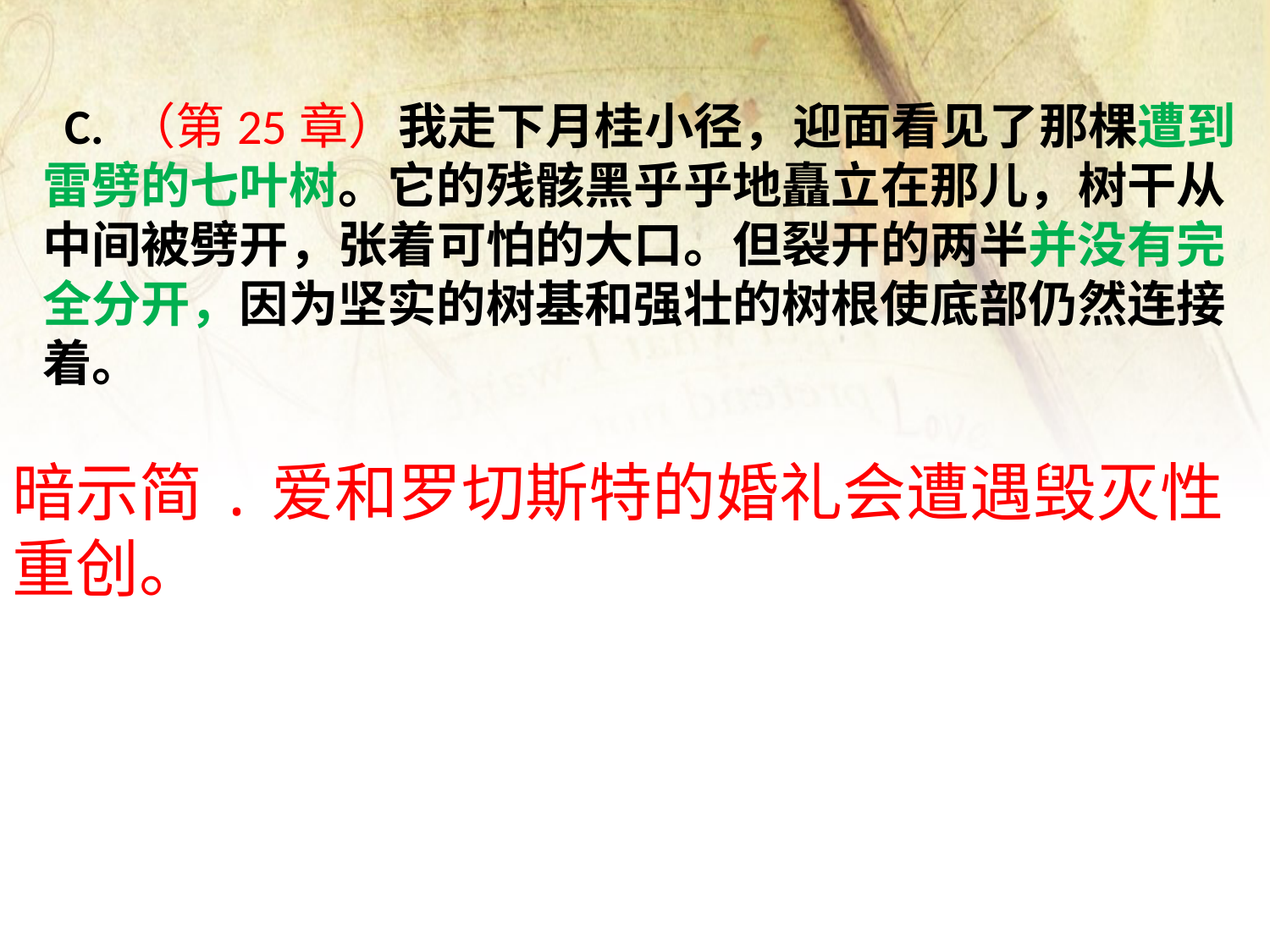

C. （第25章）我走下月桂小径，迎面看见了那棵遭到雷劈的七叶树。它的残骸黑乎乎地矗立在那儿，树干从中间被劈开，张着可怕的大口。但裂开的两半并没有完全分开，因为坚实的树基和强壮的树根使底部仍然连接着。

暗示简.爱和罗切斯特的婚礼会遭遇毁灭性重创。